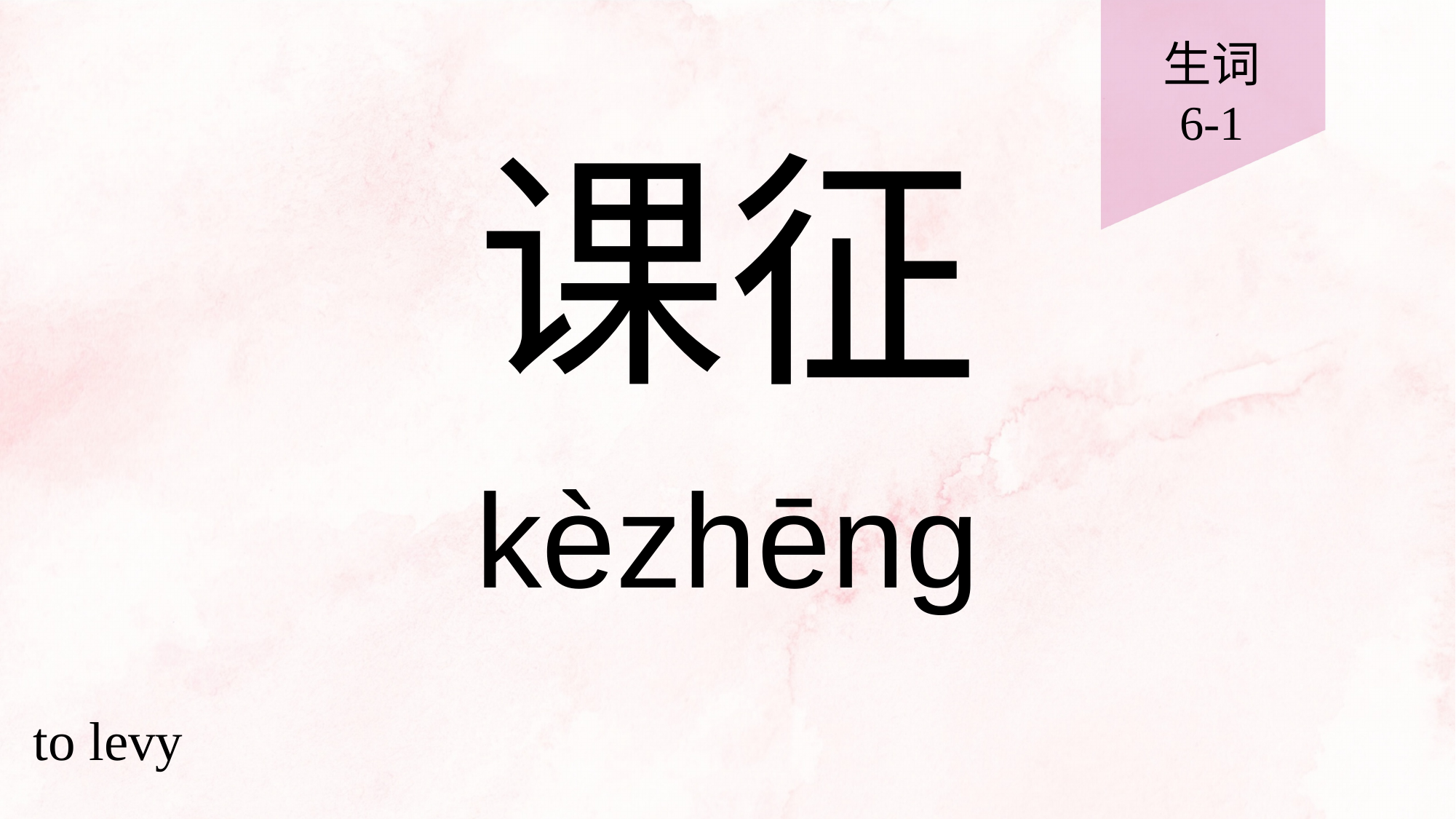

生词
6-1
# 课征
kèzhēng
to levy